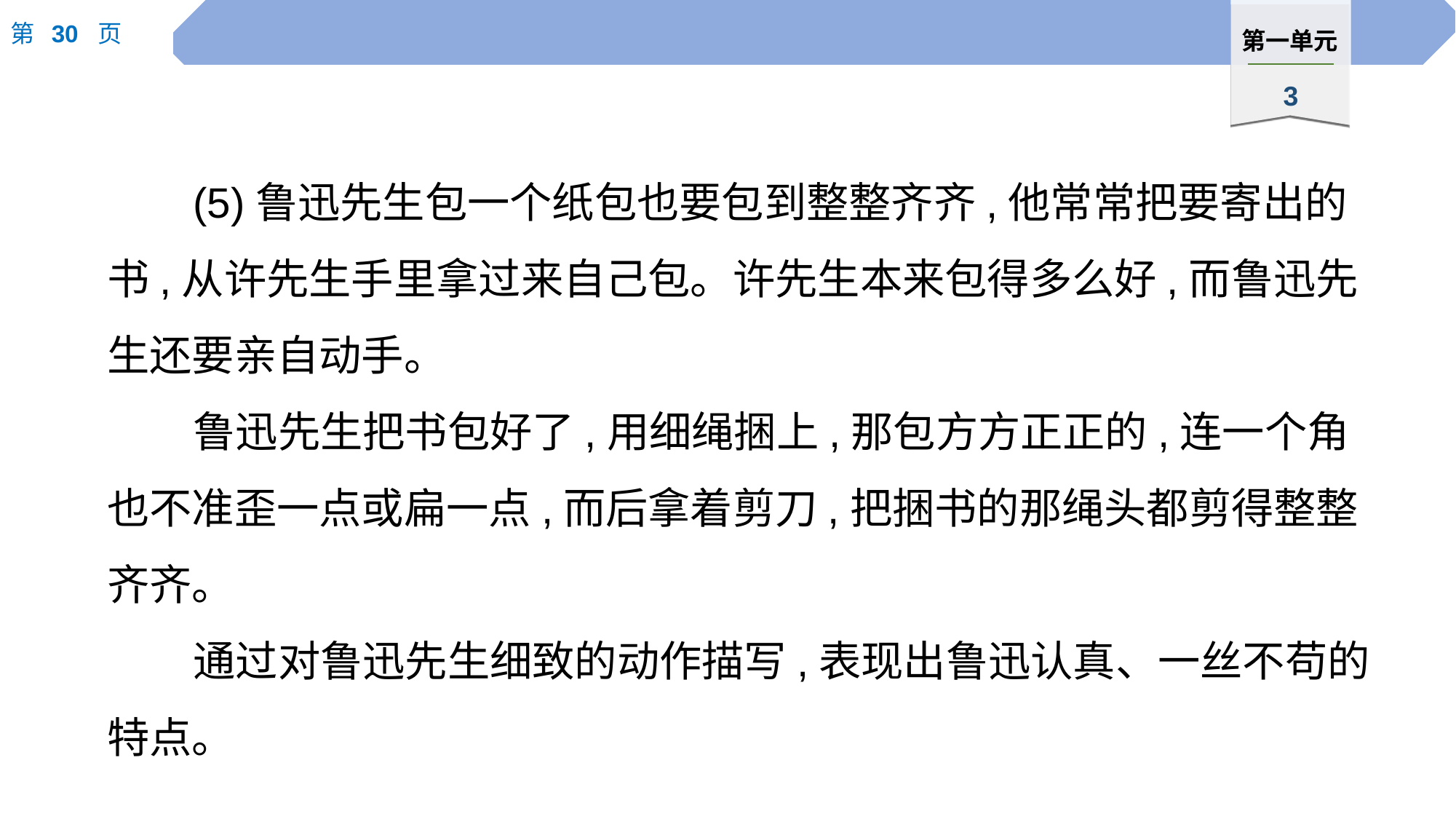

(5)鲁迅先生包一个纸包也要包到整整齐齐,他常常把要寄出的书,从许先生手里拿过来自己包。许先生本来包得多么好,而鲁迅先生还要亲自动手。
鲁迅先生把书包好了,用细绳捆上,那包方方正正的,连一个角也不准歪一点或扁一点,而后拿着剪刀,把捆书的那绳头都剪得整整齐齐。
通过对鲁迅先生细致的动作描写,表现出鲁迅认真、一丝不苟的特点。